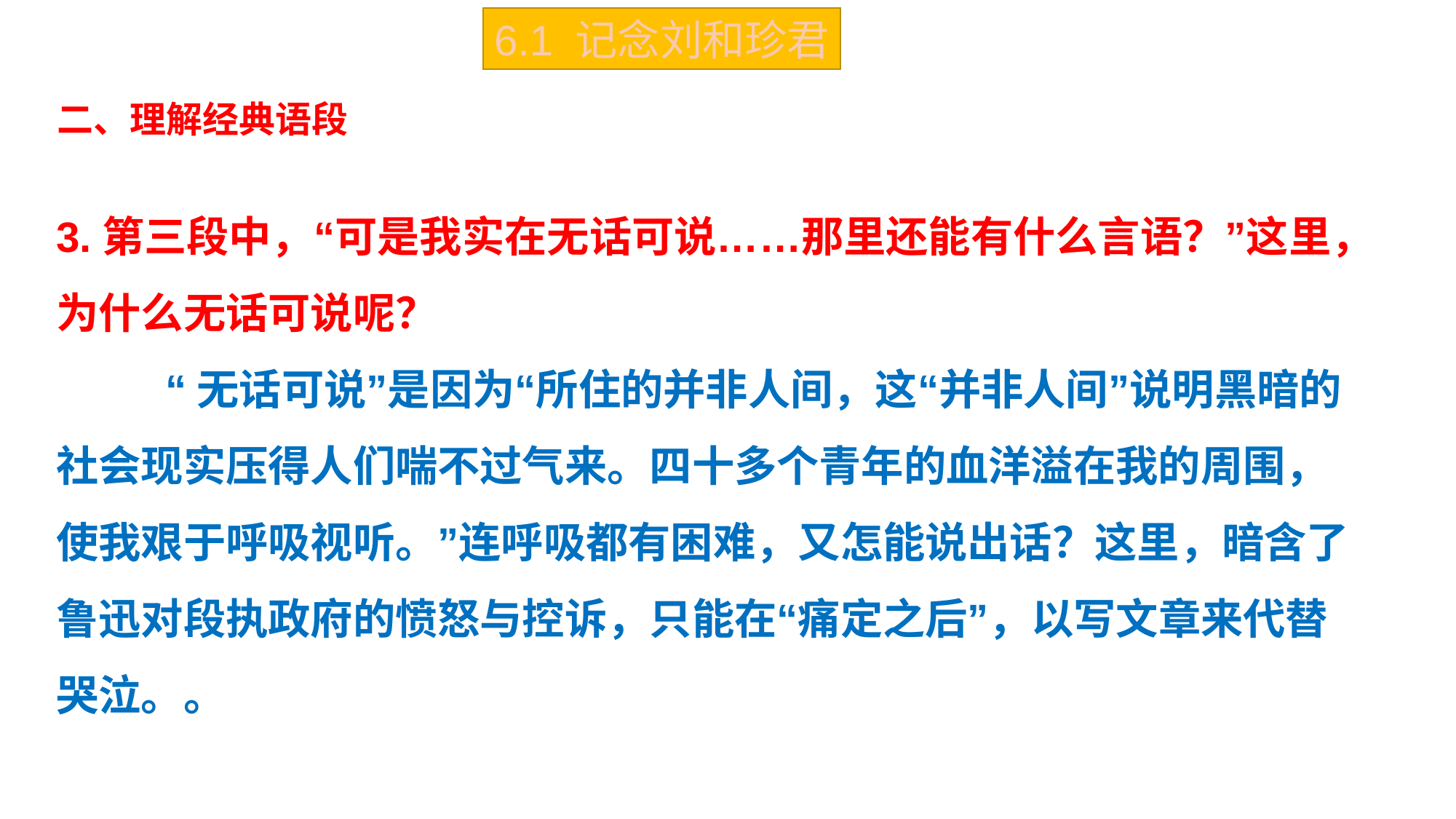

6.1 记念刘和珍君
二、理解经典语段
3.第三段中，“可是我实在无话可说……那里还能有什么言语？”这里，为什么无话可说呢？
	“无话可说”是因为“所住的并非人间，这“并非人间”说明黑暗的社会现实压得人们喘不过气来。四十多个青年的血洋溢在我的周围，使我艰于呼吸视听。”连呼吸都有困难，又怎能说出话？这里，暗含了鲁迅对段执政府的愤怒与控诉，只能在“痛定之后”，以写文章来代替哭泣。。